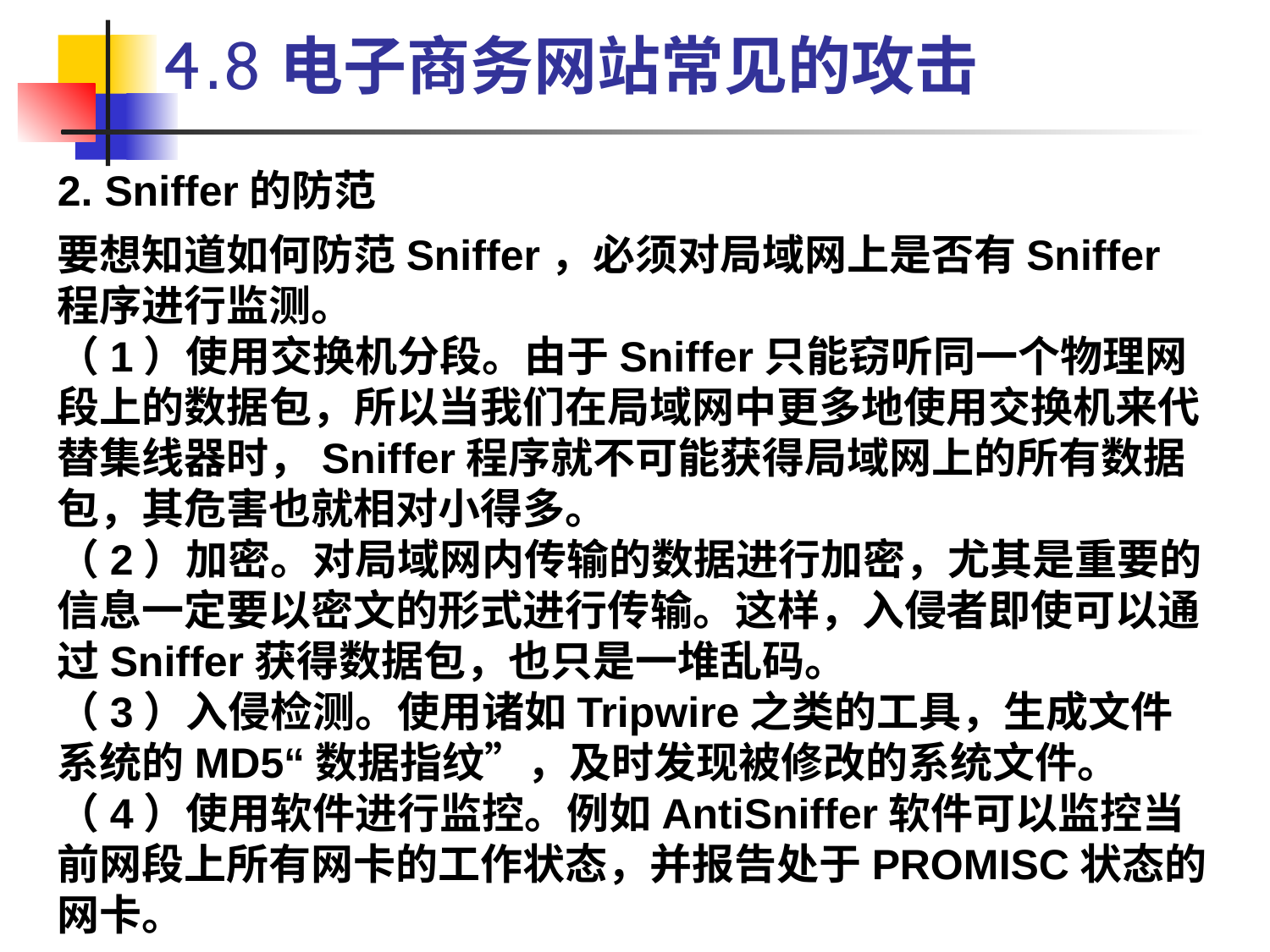

4.8电子商务网站常见的攻击
2. Sniffer的防范
要想知道如何防范Sniffer，必须对局域网上是否有Sniffer程序进行监测。
（1）使用交换机分段。由于Sniffer只能窃听同一个物理网段上的数据包，所以当我们在局域网中更多地使用交换机来代替集线器时，Sniffer程序就不可能获得局域网上的所有数据包，其危害也就相对小得多。
（2）加密。对局域网内传输的数据进行加密，尤其是重要的信息一定要以密文的形式进行传输。这样，入侵者即使可以通过Sniffer获得数据包，也只是一堆乱码。
（3）入侵检测。使用诸如Tripwire之类的工具，生成文件系统的MD5“数据指纹”，及时发现被修改的系统文件。
（4）使用软件进行监控。例如AntiSniffer软件可以监控当前网段上所有网卡的工作状态，并报告处于PROMISC状态的网卡。